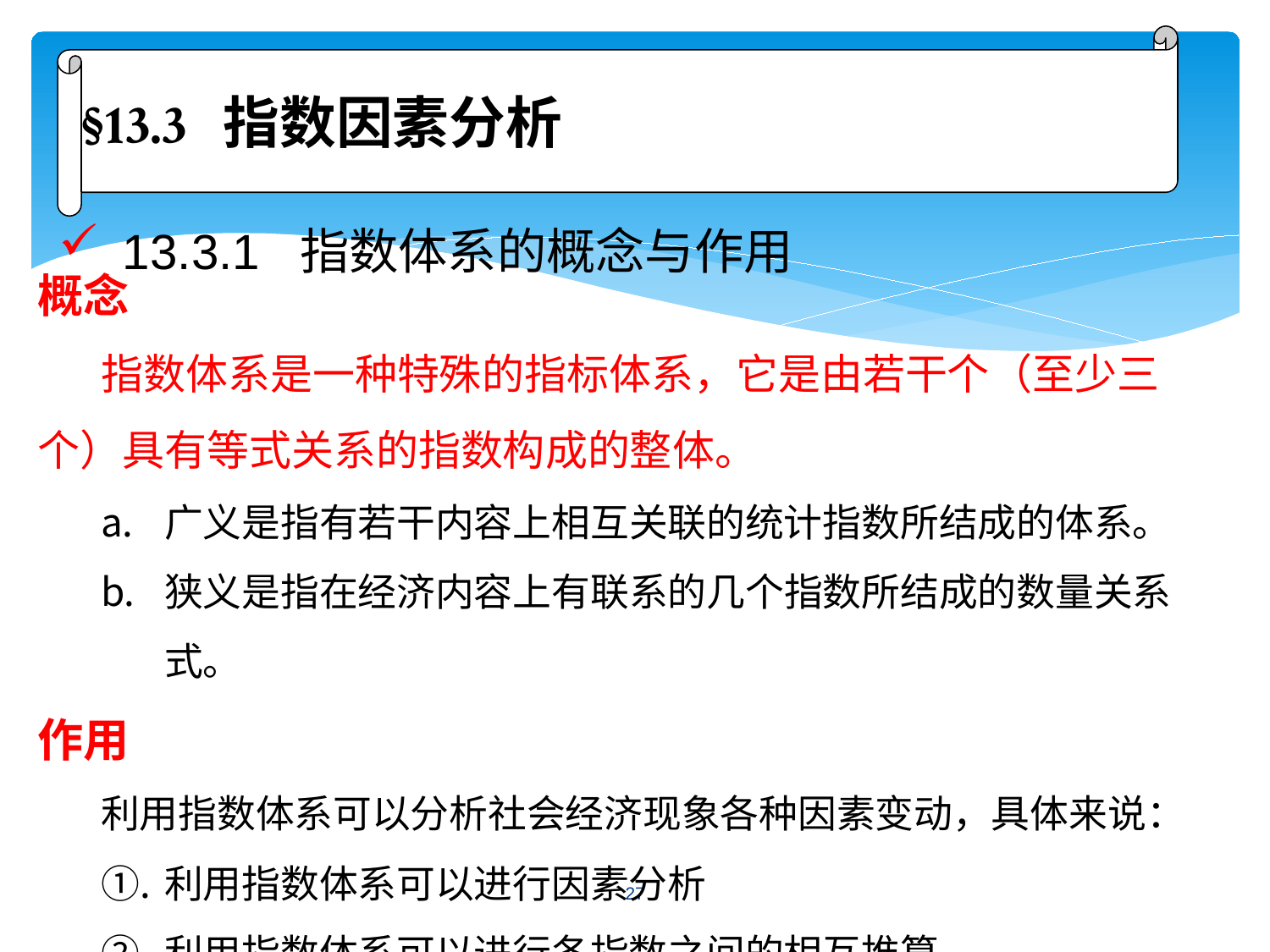

§13.3  指数因素分析

概念
指数体系是一种特殊的指标体系，它是由若干个（至少三个）具有等式关系的指数构成的整体。
广义是指有若干内容上相互关联的统计指数所结成的体系。
狭义是指在经济内容上有联系的几个指数所结成的数量关系式。
作用
利用指数体系可以分析社会经济现象各种因素变动，具体来说：
利用指数体系可以进行因素分析
利用指数体系可以进行各指数之间的相互推算
13.3.1  指数体系的概念与作用
27